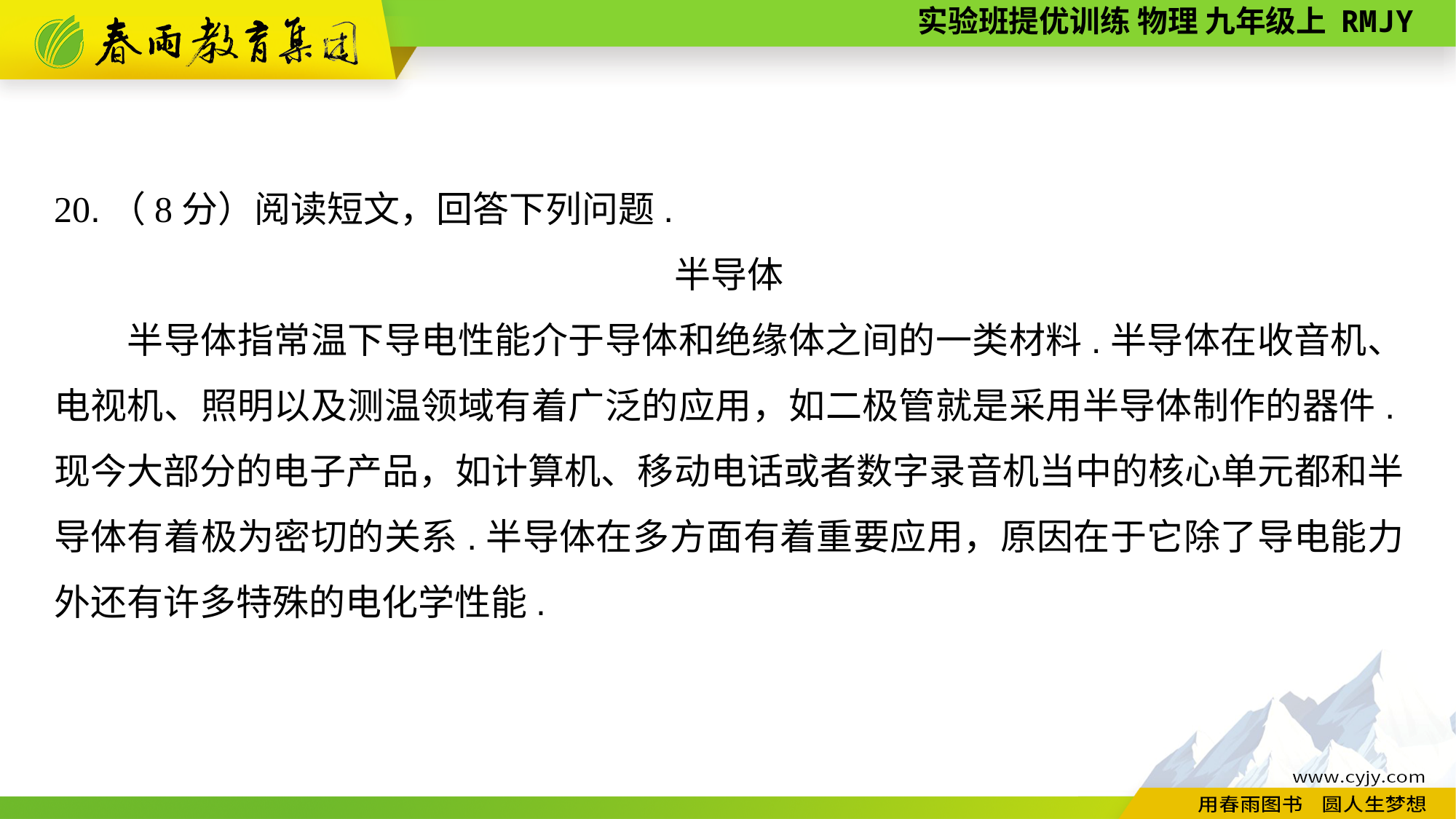

20.（8分）阅读短文，回答下列问题.
半导体
　　半导体指常温下导电性能介于导体和绝缘体之间的一类材料.半导体在收音机、电视机、照明以及测温领域有着广泛的应用，如二极管就是采用半导体制作的器件.现今大部分的电子产品，如计算机、移动电话或者数字录音机当中的核心单元都和半导体有着极为密切的关系.半导体在多方面有着重要应用，原因在于它除了导电能力外还有许多特殊的电化学性能.